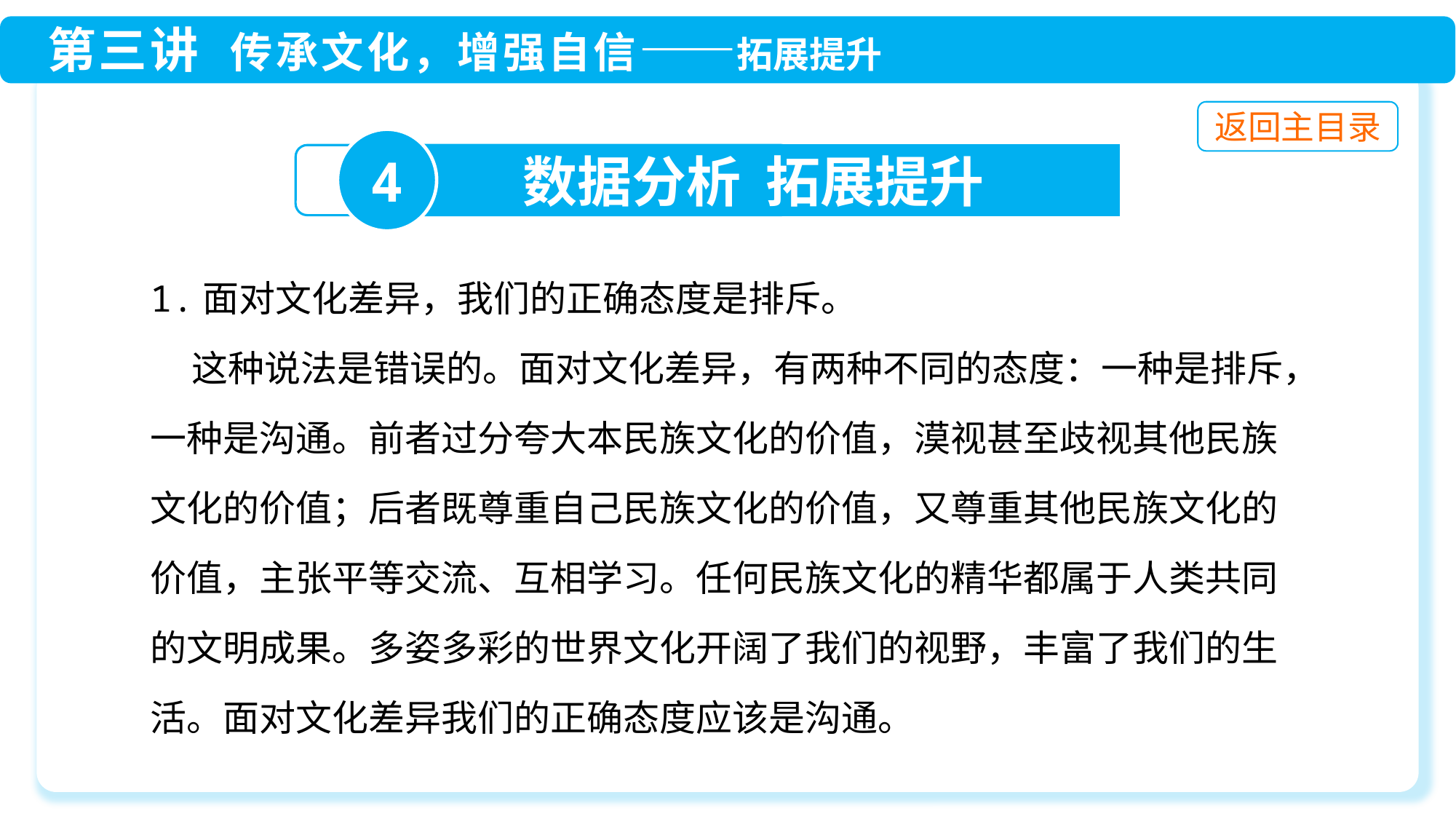

4

数据分析  拓展提升
1.面对文化差异，我们的正确态度是排斥。
    这种说法是错误的。面对文化差异，有两种不同的态度：一种是排斥，一种是沟通。前者过分夸大本民族文化的价值，漠视甚至歧视其他民族文化的价值；后者既尊重自己民族文化的价值，又尊重其他民族文化的价值，主张平等交流、互相学习。任何民族文化的精华都属于人类共同的文明成果。多姿多彩的世界文化开阔了我们的视野，丰富了我们的生活。面对文化差异我们的正确态度应该是沟通。